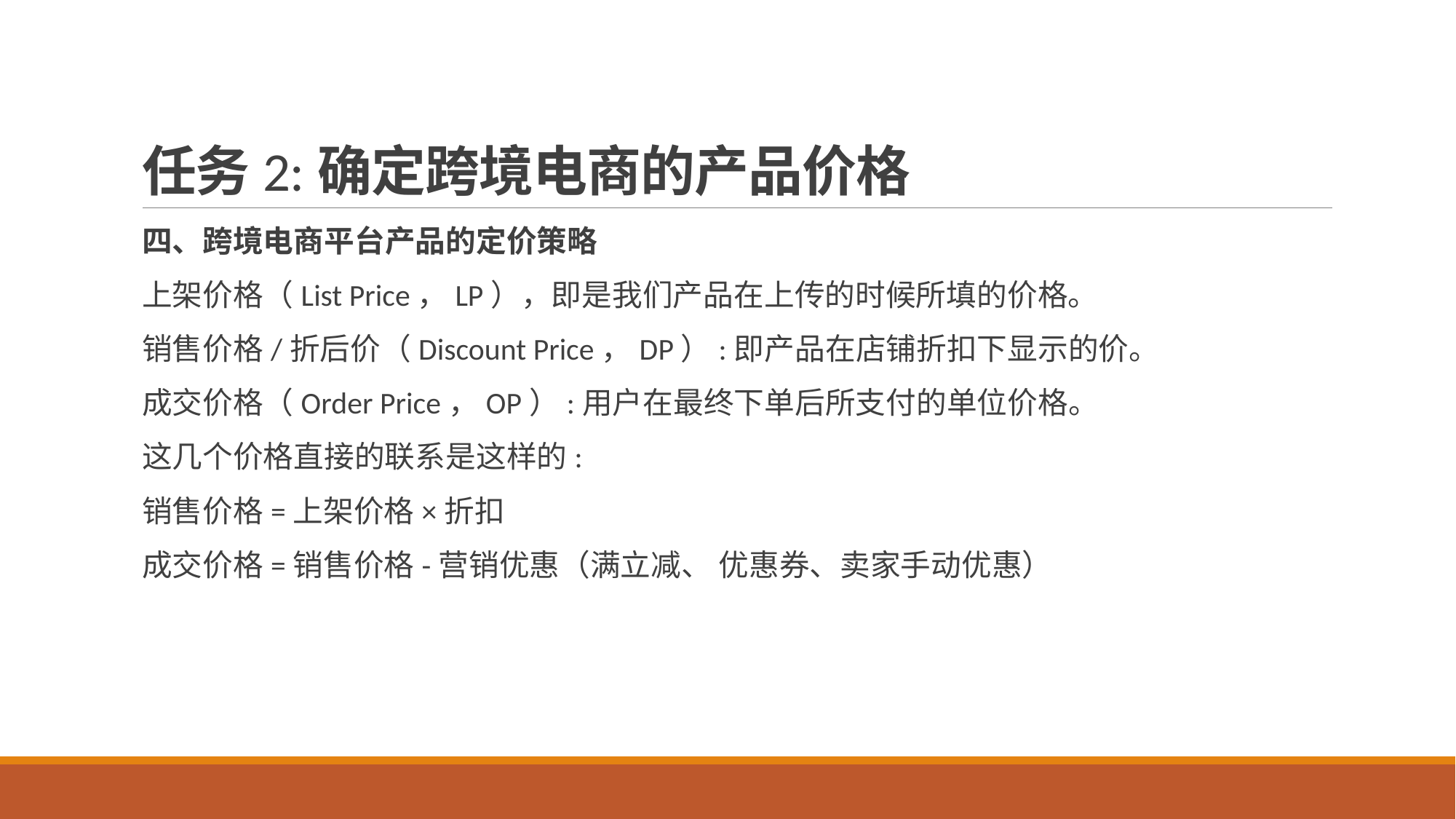

# 任务2:确定跨境电商的产品价格
四、跨境电商平台产品的定价策略
上架价格（List Price，LP），即是我们产品在上传的时候所填的价格。
销售价格/折后价（Discount Price，DP）:即产品在店铺折扣下显示的价。
成交价格（Order Price，OP）:用户在最终下单后所支付的单位价格。
这几个价格直接的联系是这样的:
销售价格=上架价格×折扣
成交价格=销售价格-营销优惠（满立减、 优惠券、卖家手动优惠）